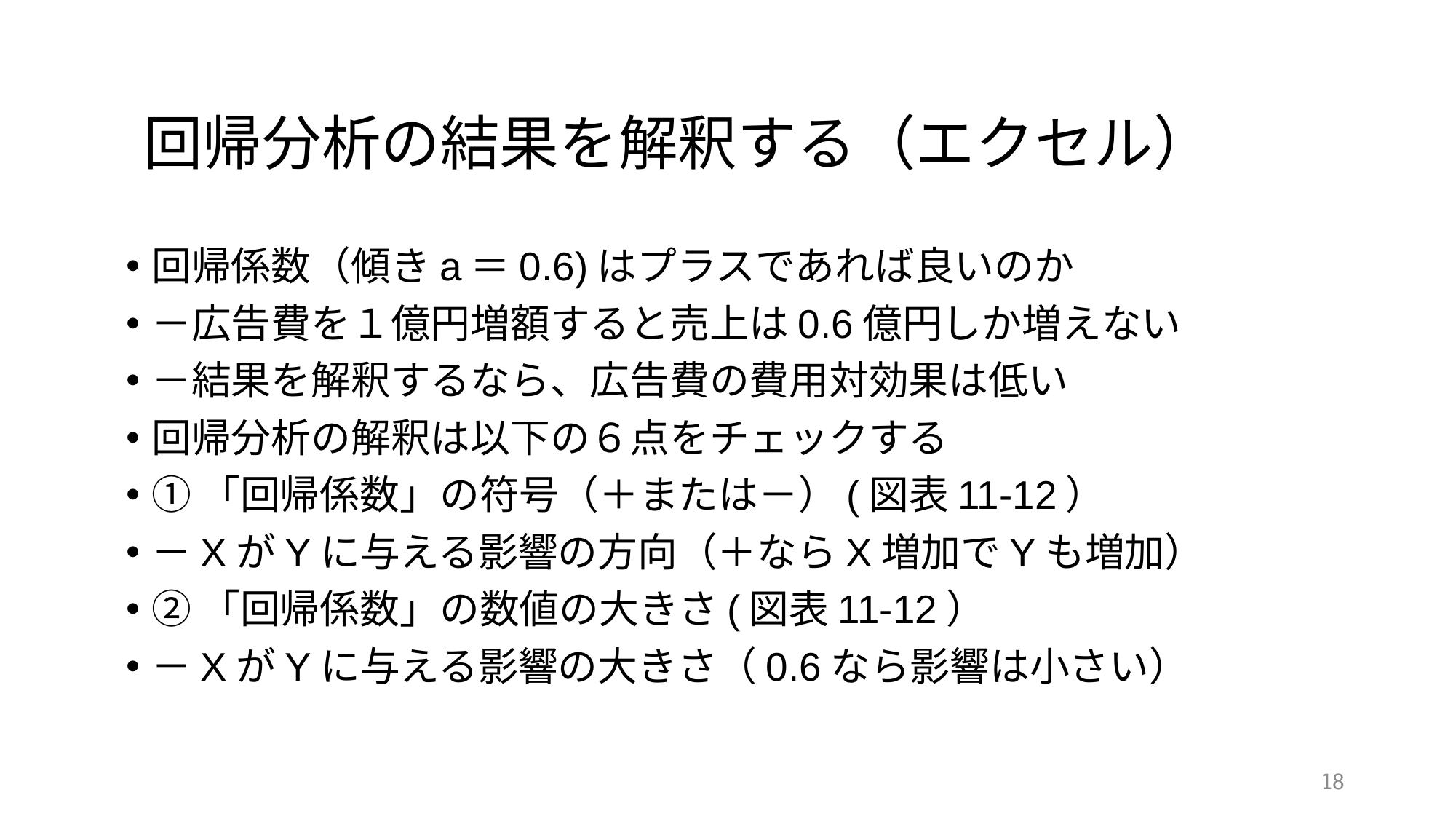

# 回帰分析の結果を解釈する（エクセル）
回帰係数（傾きa＝0.6)はプラスであれば良いのか
－広告費を１億円増額すると売上は0.6億円しか増えない
－結果を解釈するなら、広告費の費用対効果は低い
回帰分析の解釈は以下の６点をチェックする
①「回帰係数」の符号（＋または－）(図表11-12）
－XがYに与える影響の方向（＋ならX増加でYも増加）
②「回帰係数」の数値の大きさ(図表11-12）
－XがYに与える影響の大きさ（0.6なら影響は小さい）

18